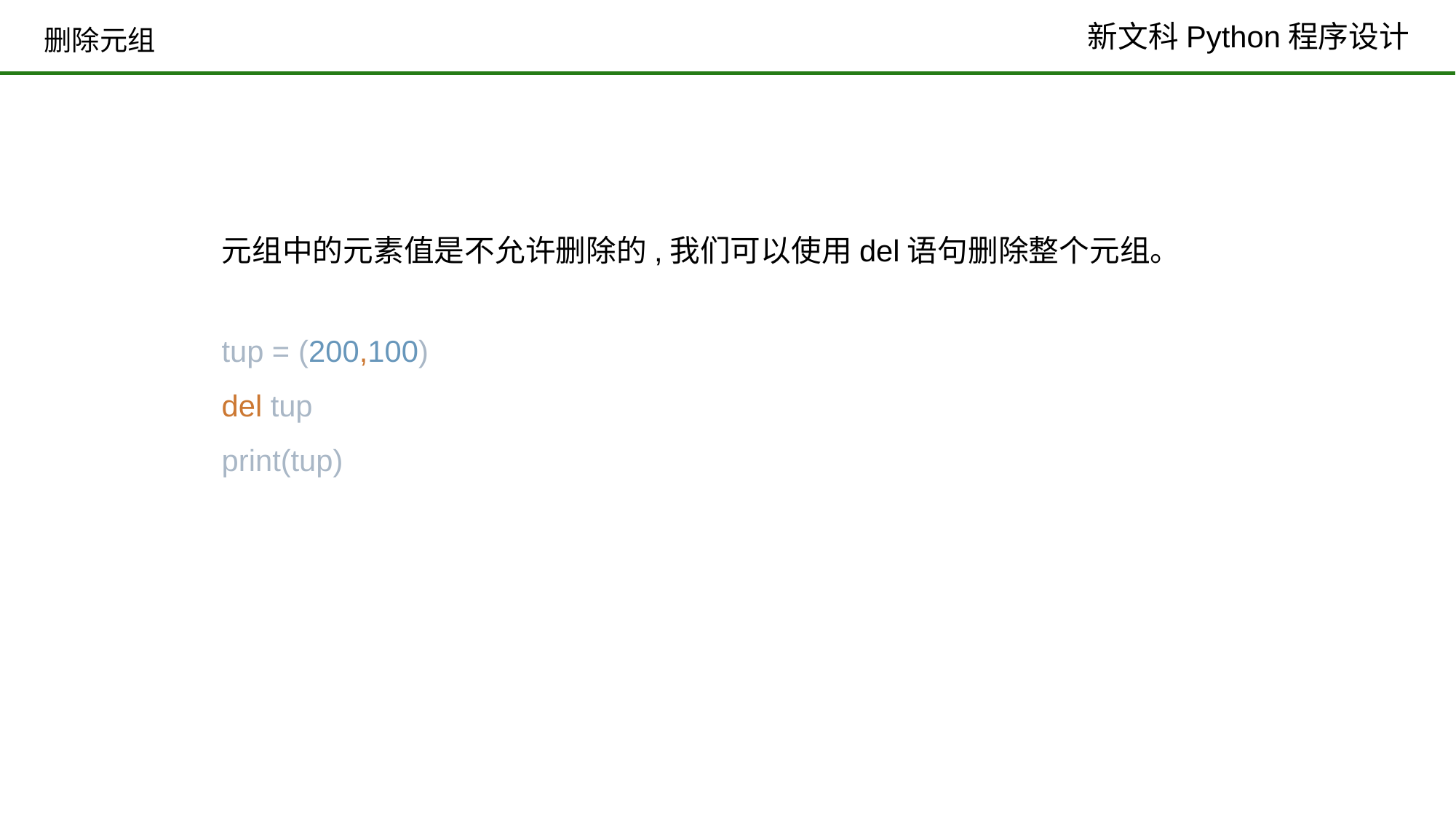

# 删除元组
元组中的元素值是不允许删除的,我们可以使用del语句删除整个元组。
tup = (200,100)
del tup
print(tup)